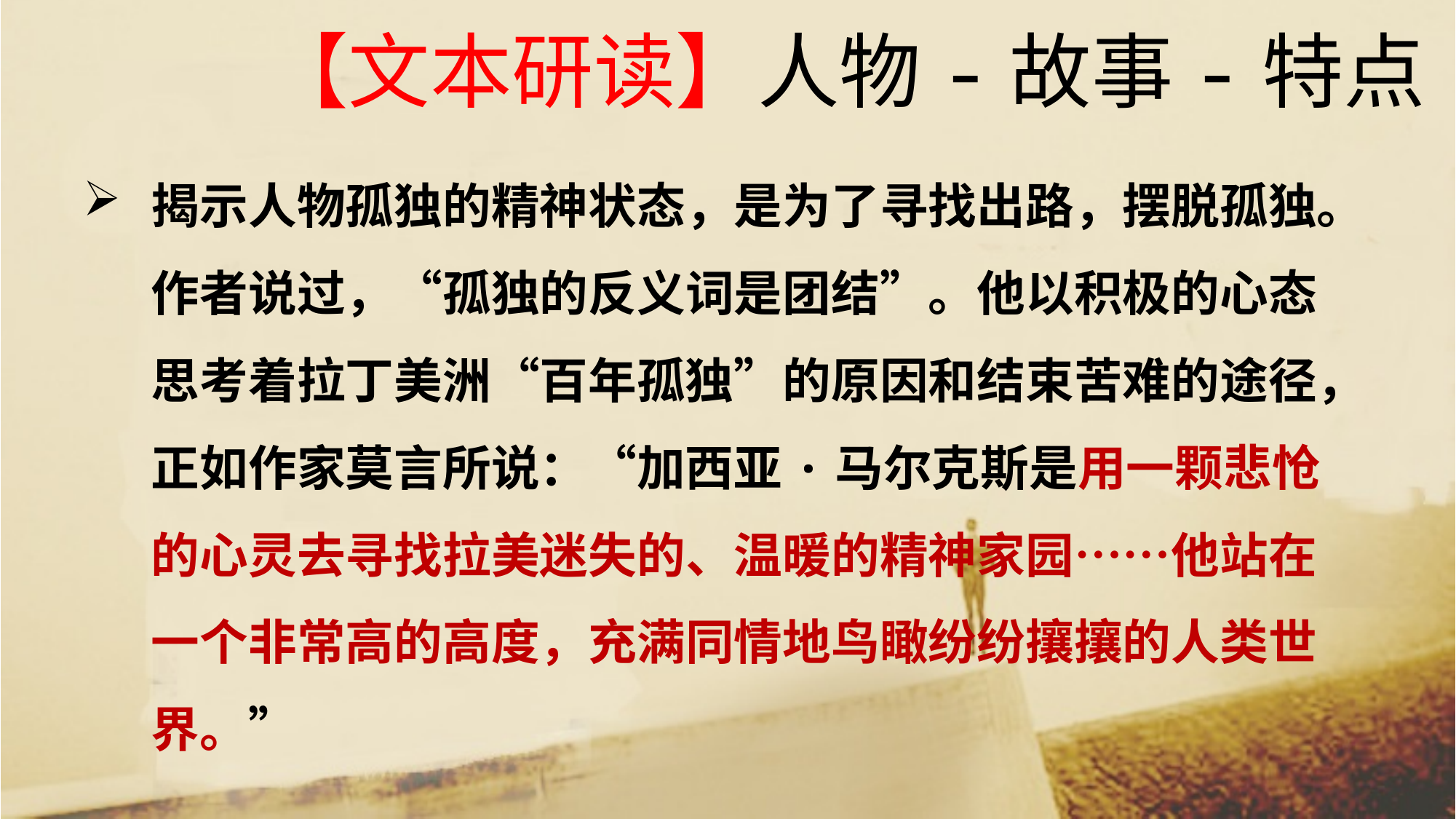

【文本研读】人物-故事-特点

揭示人物孤独的精神状态，是为了寻找出路，摆脱孤独。作者说过，“孤独的反义词是团结”。他以积极的心态思考着拉丁美洲“百年孤独”的原因和结束苦难的途径，正如作家莫言所说：“加西亚·马尔克斯是用一颗悲怆的心灵去寻找拉美迷失的、温暖的精神家园……他站在一个非常高的高度，充满同情地鸟瞰纷纷攘攘的人类世界。”